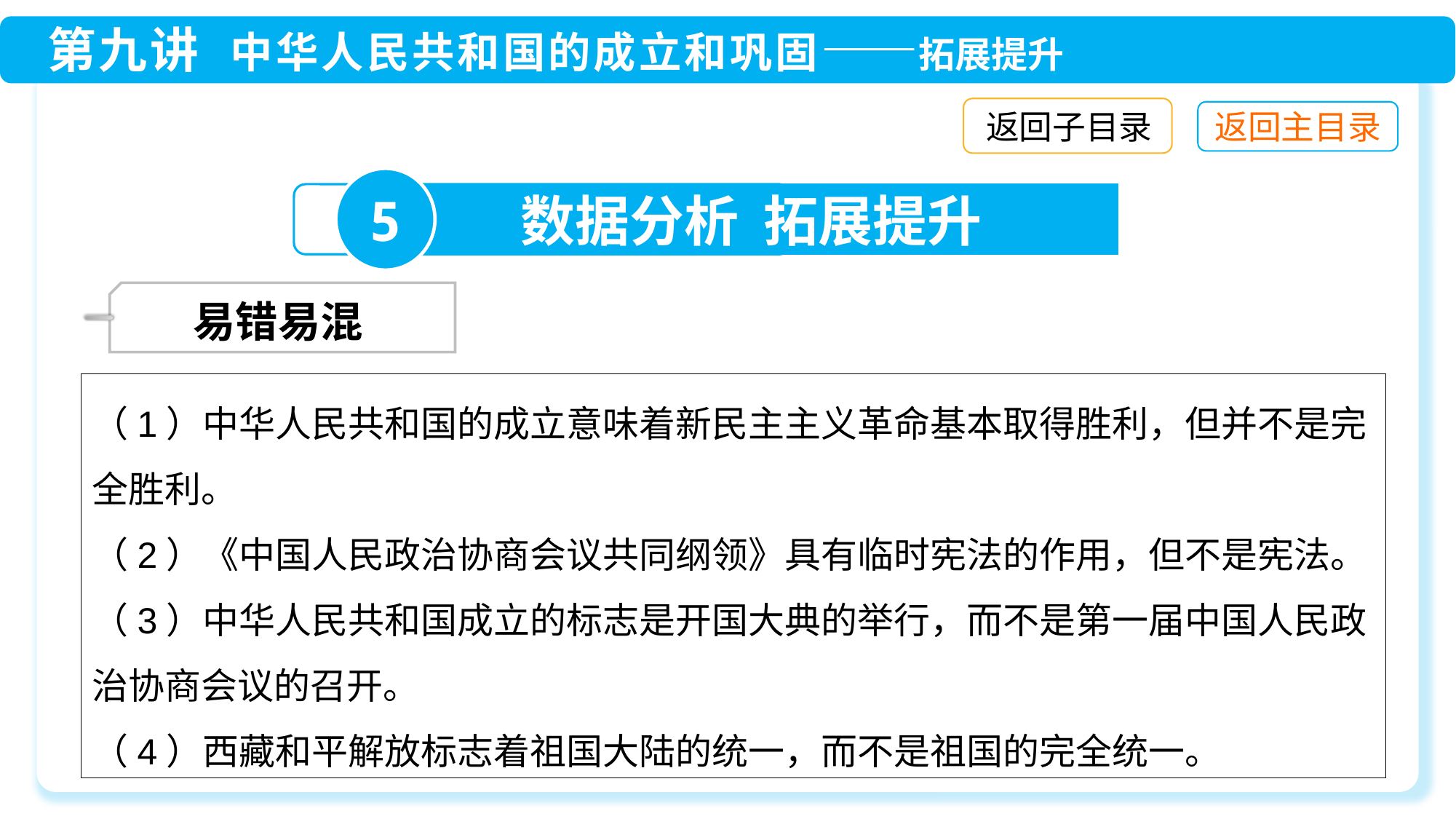

返回子目录
5

数据分析  拓展提升
 易错易混

（1）中华人民共和国的成立意味着新民主主义革命基本取得胜利，但并不是完全胜利。
（2）《中国人民政治协商会议共同纲领》具有临时宪法的作用，但不是宪法。
（3）中华人民共和国成立的标志是开国大典的举行，而不是第一届中国人民政治协商会议的召开。
（4）西藏和平解放标志着祖国大陆的统一，而不是祖国的完全统一。